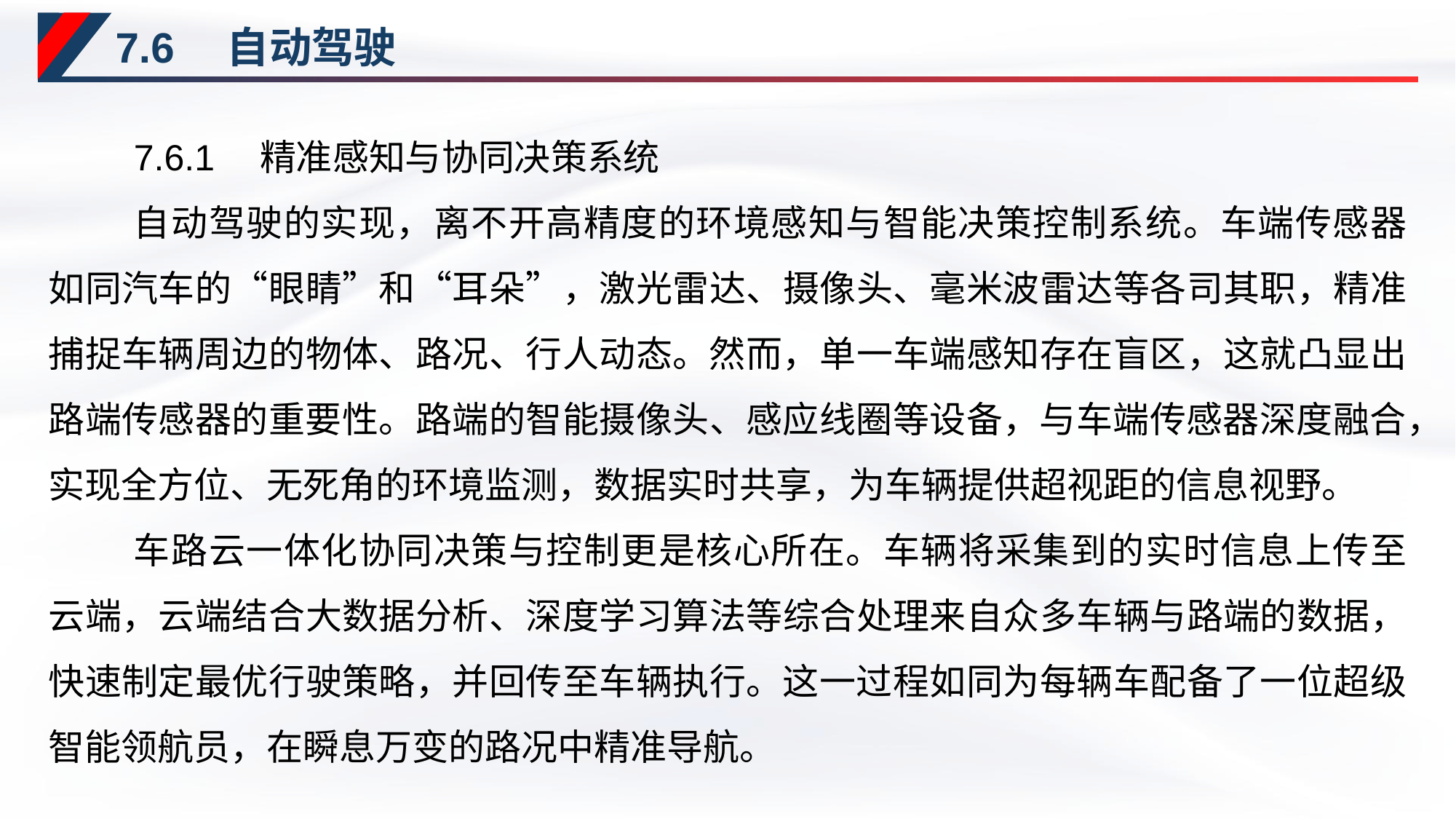

# 7.6　自动驾驶
7.6.1　精准感知与协同决策系统
自动驾驶的实现，离不开高精度的环境感知与智能决策控制系统。车端传感器如同汽车的“眼睛”和“耳朵”，激光雷达、摄像头、毫米波雷达等各司其职，精准捕捉车辆周边的物体、路况、行人动态。然而，单一车端感知存在盲区，这就凸显出路端传感器的重要性。路端的智能摄像头、感应线圈等设备，与车端传感器深度融合，实现全方位、无死角的环境监测，数据实时共享，为车辆提供超视距的信息视野。
车路云一体化协同决策与控制更是核心所在。车辆将采集到的实时信息上传至云端，云端结合大数据分析、深度学习算法等综合处理来自众多车辆与路端的数据，快速制定最优行驶策略，并回传至车辆执行。这一过程如同为每辆车配备了一位超级智能领航员，在瞬息万变的路况中精准导航。